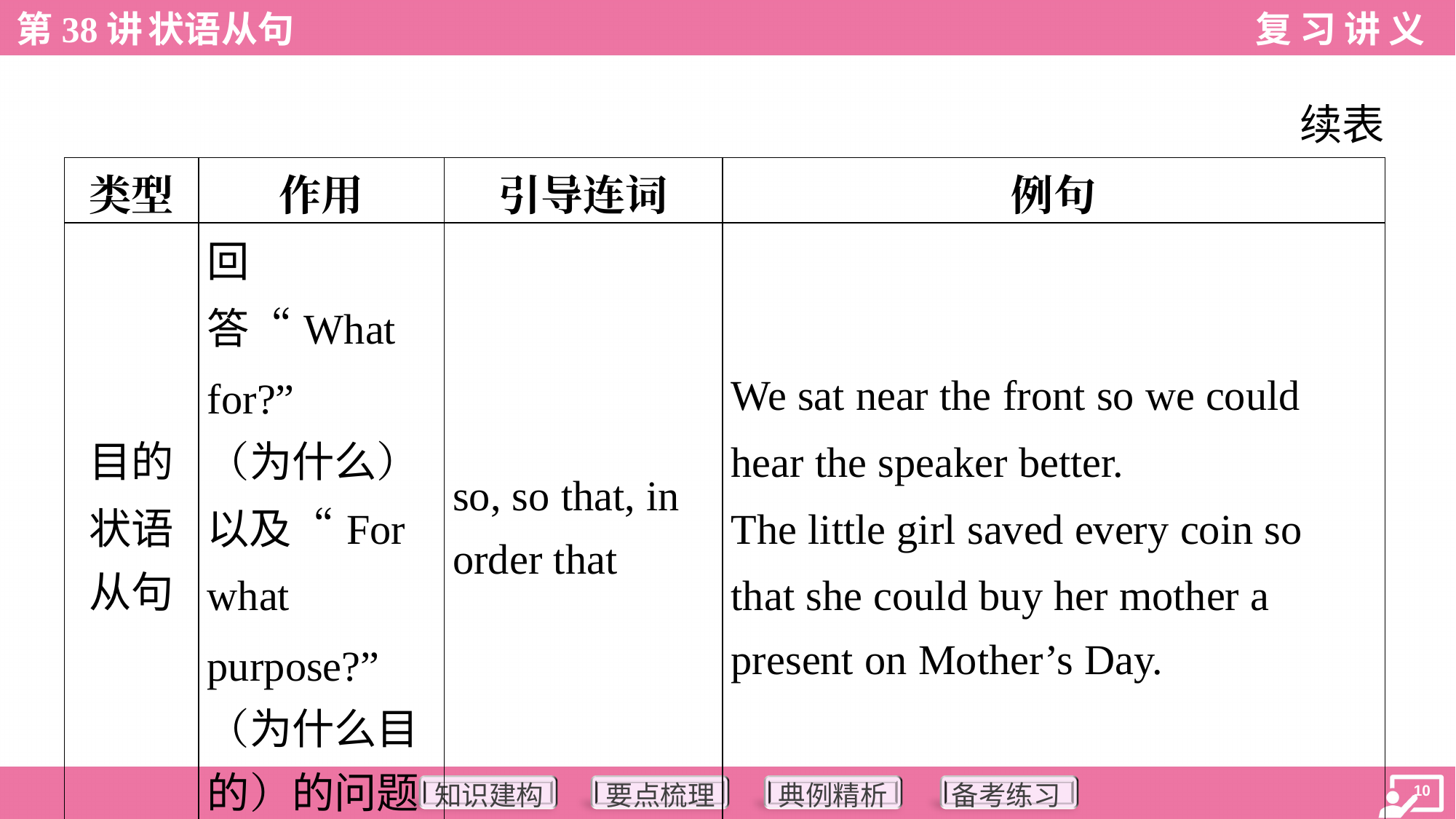

续表
| 类型 | 作用 | 引导连词 | 例句 |
| --- | --- | --- | --- |
| 目的 状语 从句 | 回答“What for?” （为什么） 以及“For what purpose?” （为什么目 的）的问题 | so, so that, in order that | We sat near the front so we could hear the speaker better. The little girl saved every coin so that she could buy her mother a present on Mother’s Day. |